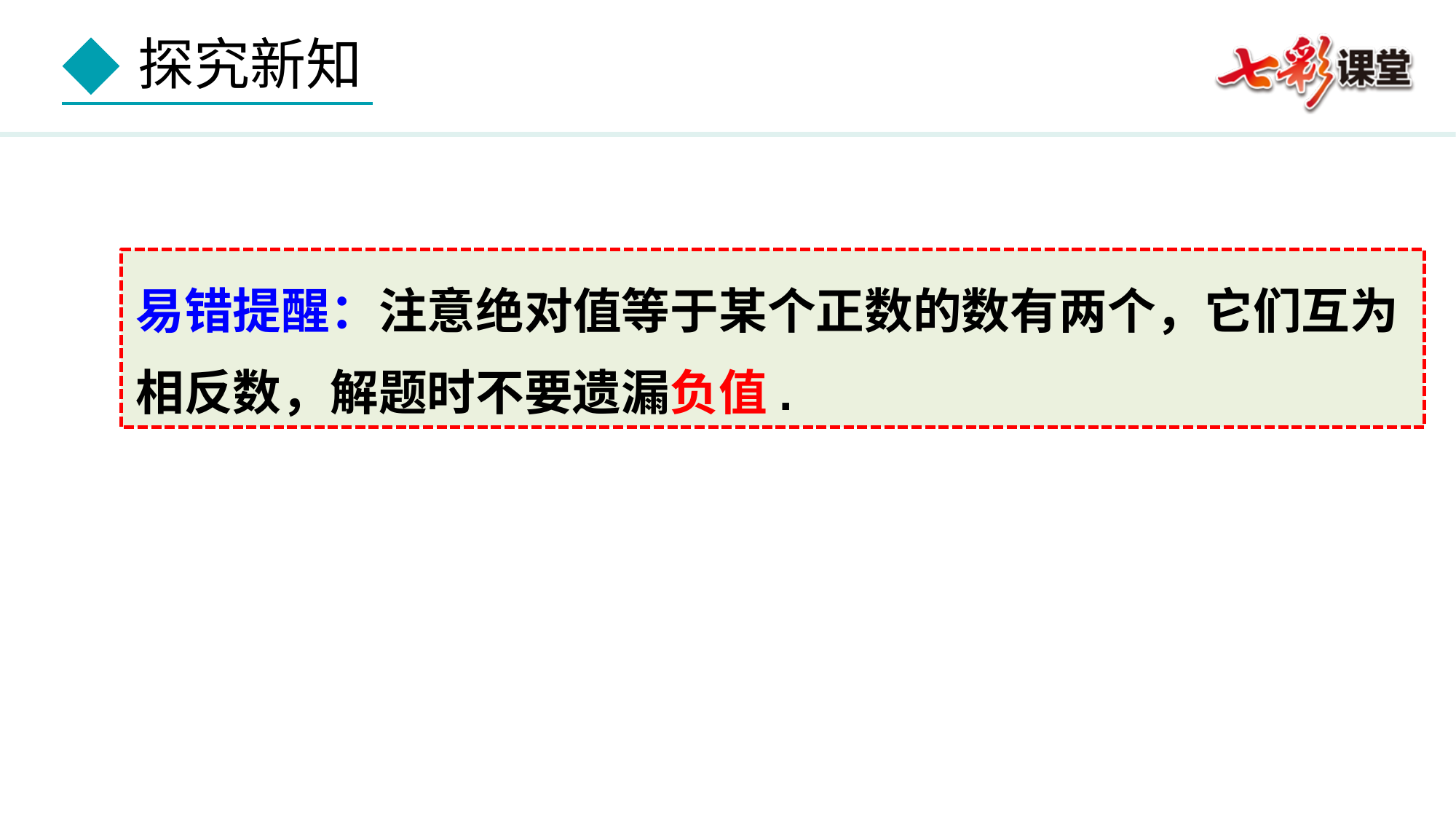

易错提醒：注意绝对值等于某个正数的数有两个，它们互为相反数，解题时不要遗漏负值.